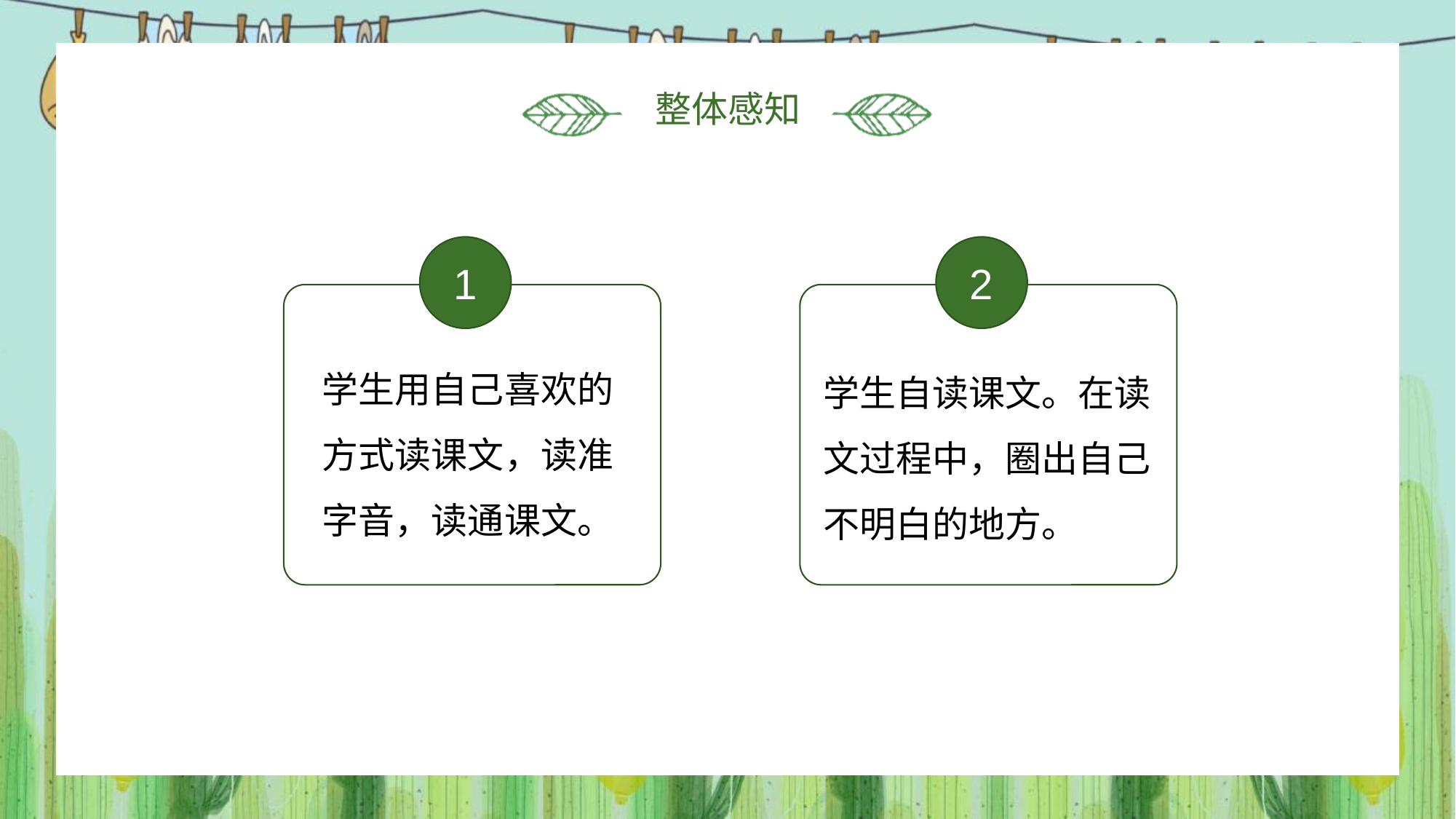

整体感知
1

学生用自己喜欢的方式读课文，读准字音，读通课文。
2

学生自读课文。在读文过程中，圈出自己不明白的地方。